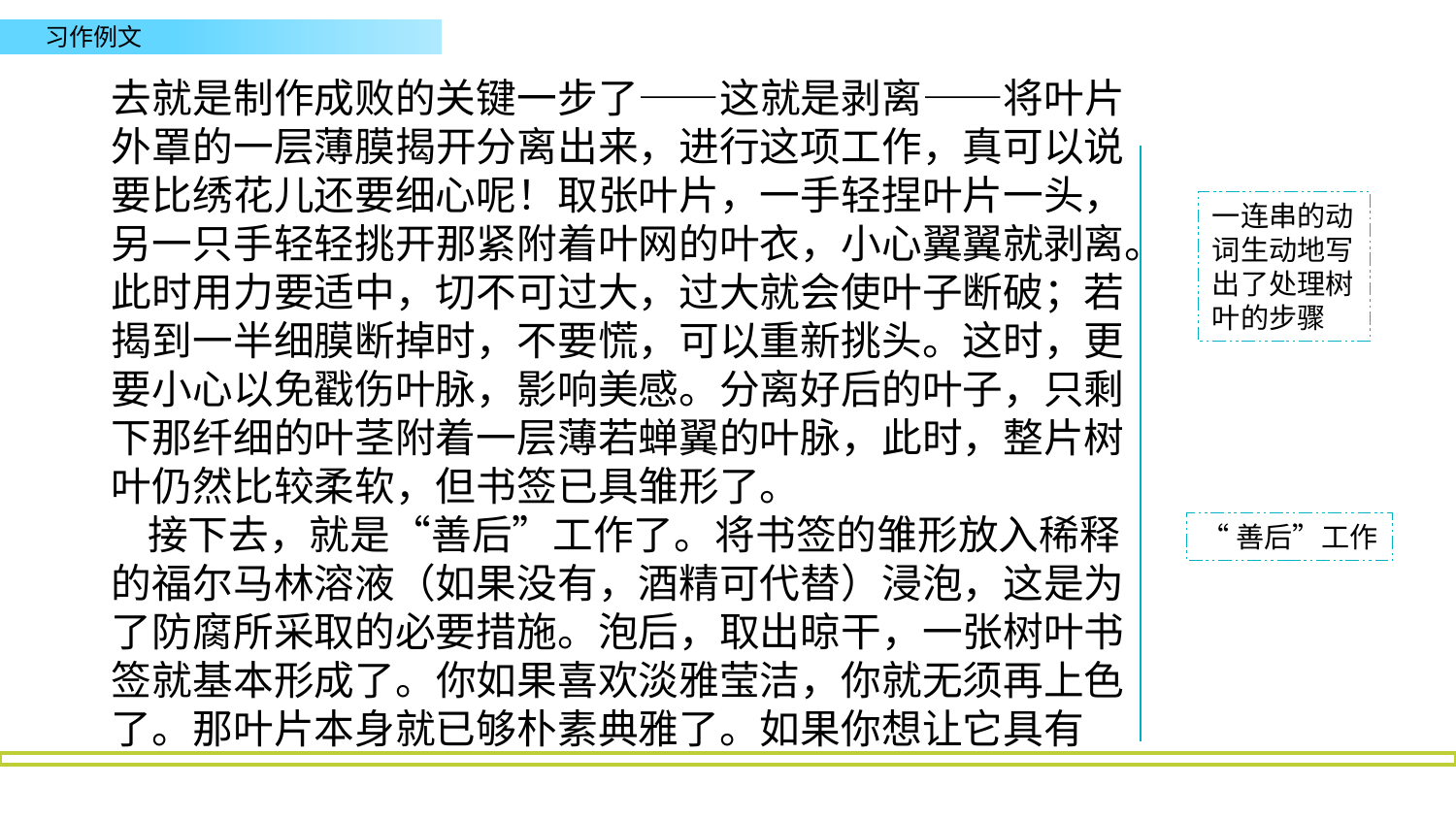

去就是制作成败的关键一步了——这就是剥离——将叶片外罩的一层薄膜揭开分离出来，进行这项工作，真可以说要比绣花儿还要细心呢！取张叶片，一手轻捏叶片一头，另一只手轻轻挑开那紧附着叶网的叶衣，小心翼翼就剥离。此时用力要适中，切不可过大，过大就会使叶子断破；若揭到一半细膜断掉时，不要慌，可以重新挑头。这时，更要小心以免戳伤叶脉，影响美感。分离好后的叶子，只剩下那纤细的叶茎附着一层薄若蝉翼的叶脉，此时，整片树叶仍然比较柔软，但书签已具雏形了。
    接下去，就是“善后”工作了。将书签的雏形放入稀释的福尔马林溶液（如果没有，酒精可代替）浸泡，这是为了防腐所采取的必要措施。泡后，取出晾干，一张树叶书签就基本形成了。你如果喜欢淡雅莹洁，你就无须再上色了。那叶片本身就已够朴素典雅了。如果你想让它具有
一连串的动词生动地写出了处理树叶的步骤
“善后”工作